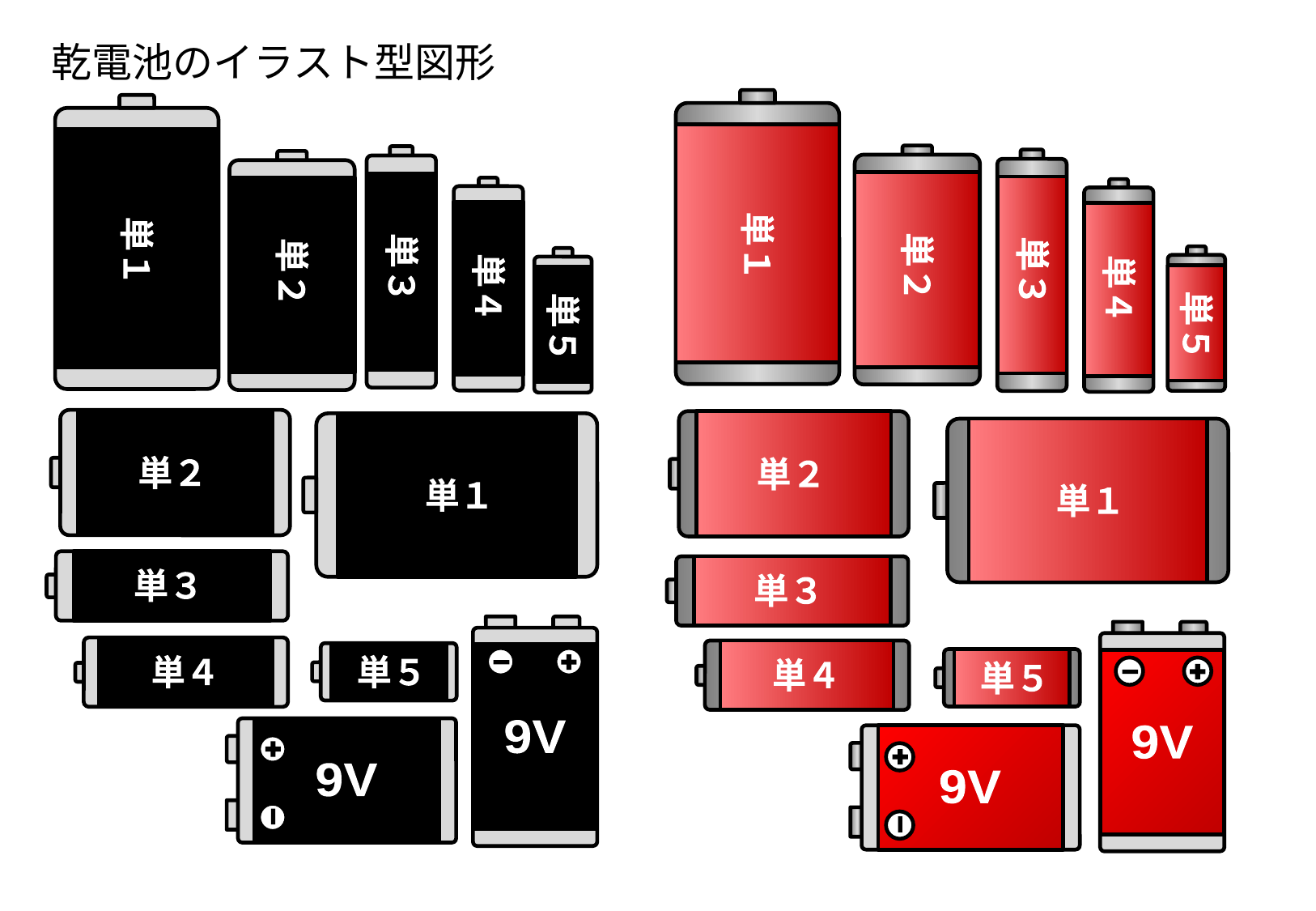

乾電池のイラスト型図形

単１

単１

単２

単３

単３

単２

単４

単４

単５

単５

単１

単２

単１

単２

単３

単３

単４

単４

単５

単５

9V

9V

9V

9V